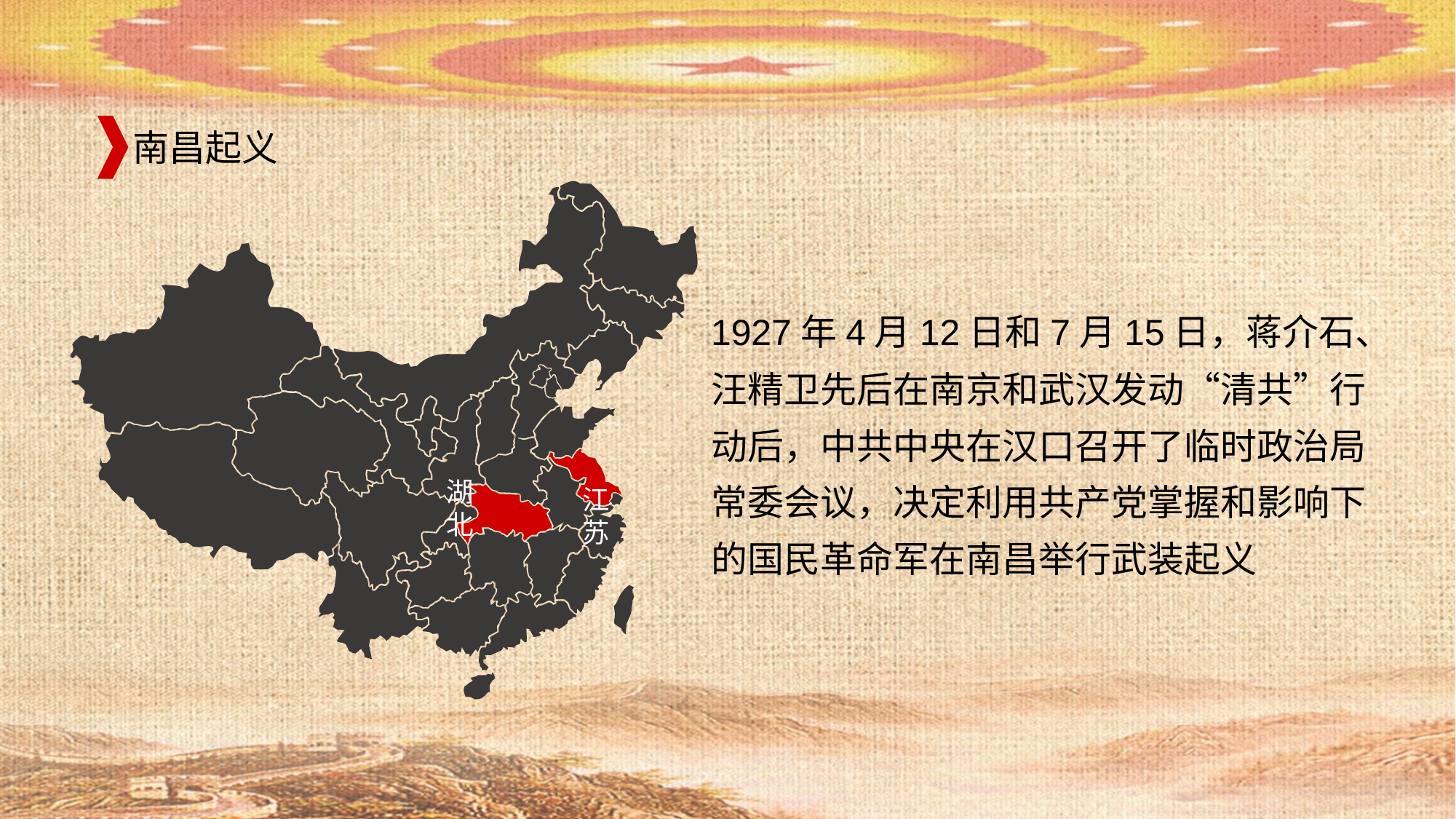

南昌起义

1927年4月12日和7月15日，蒋介石、汪精卫先后在南京和武汉发动“清共”行动后，中共中央在汉口召开了临时政治局常委会议，决定利用共产党掌握和影响下的国民革命军在南昌举行武装起义

湖北
江苏